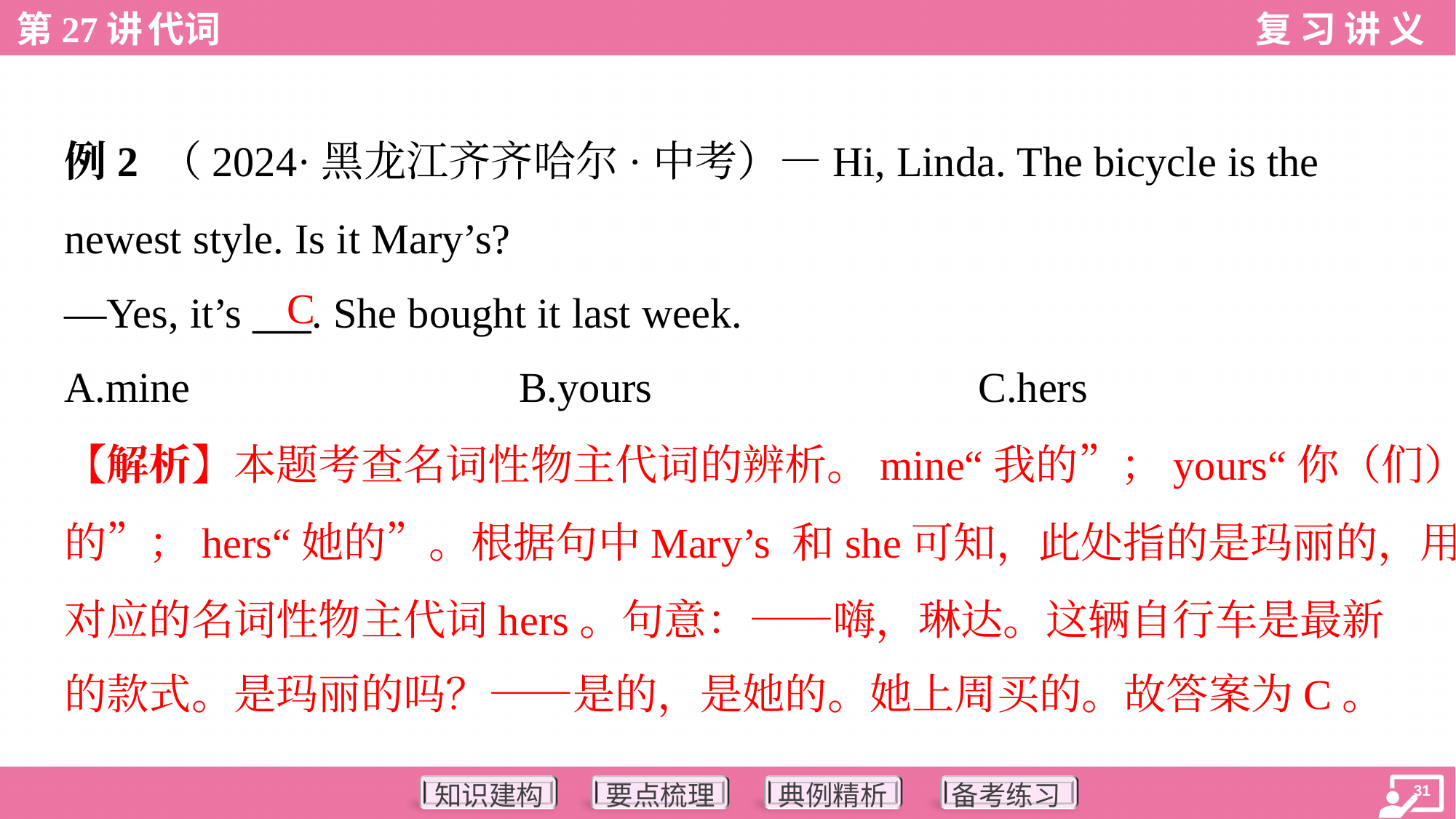

例2 （2024·黑龙江齐齐哈尔·中考）—Hi, Linda. The bicycle is the
newest style. Is it Mary’s?
—Yes, it’s ___. She bought it last week.
C
A.mine	B.yours	C.hers
【解析】本题考查名词性物主代词的辨析。mine“我的”；yours“你（们）
的”；hers“她的”。根据句中Mary’s 和she可知，此处指的是玛丽的，用
对应的名词性物主代词hers。句意：——嗨，琳达。这辆自行车是最新
的款式。是玛丽的吗？——是的，是她的。她上周买的。故答案为C。